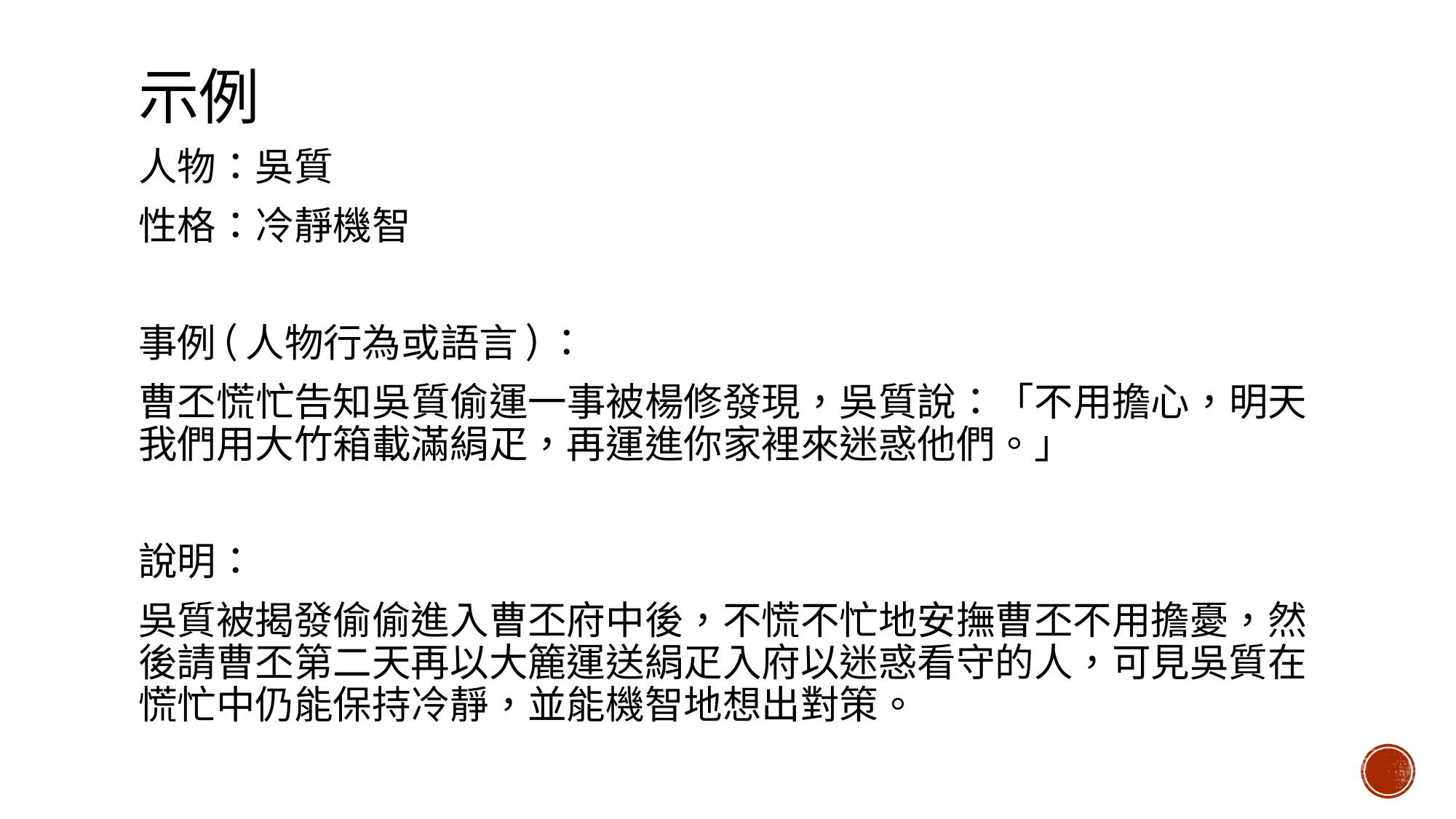

# 示例
人物：吳質
性格：冷靜機智

事例(人物行為或語言)：
曹丕慌忙告知吳質偷運一事被楊修發現，吳質說：「不用擔心，明天我們用大竹箱載滿絹疋，再運進你家裡來迷惑他們。」

說明：
吳質被揭發偷偷進入曹丕府中後，不慌不忙地安撫曹丕不用擔憂，然後請曹丕第二天再以大簏運送絹疋入府以迷惑看守的人，可見吳質在慌忙中仍能保持冷靜，並能機智地想出對策。